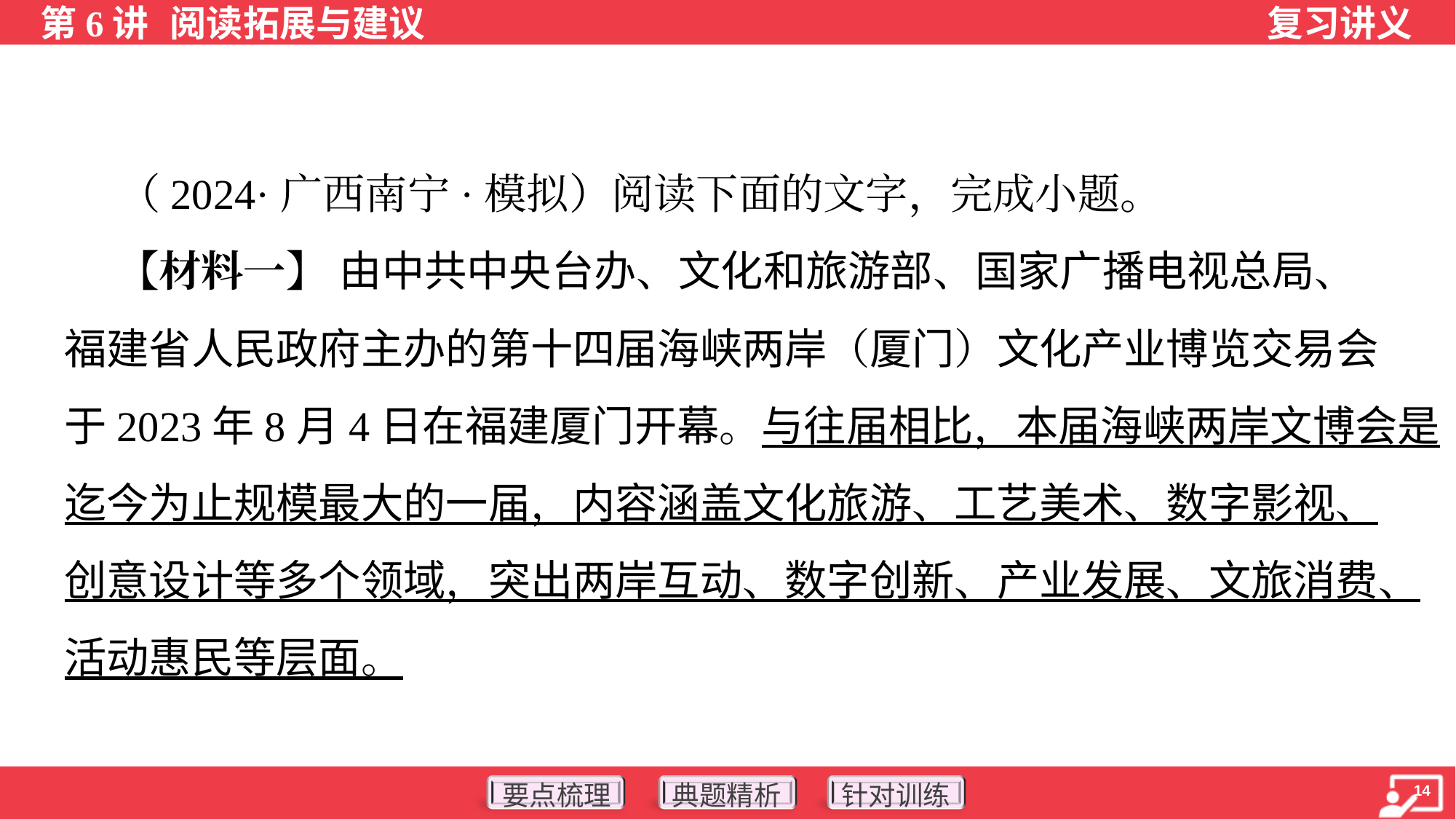

（2024·广西南宁·模拟）阅读下面的文字，完成小题。
    【材料一】 由中共中央台办、文化和旅游部、国家广播电视总局、
福建省人民政府主办的第十四届海峡两岸（厦门）文化产业博览交易会
于2023年8月4日在福建厦门开幕。与往届相比，本届海峡两岸文博会是
迄今为止规模最大的一届，内容涵盖文化旅游、工艺美术、数字影视、
创意设计等多个领域，突出两岸互动、数字创新、产业发展、文旅消费、
活动惠民等层面。